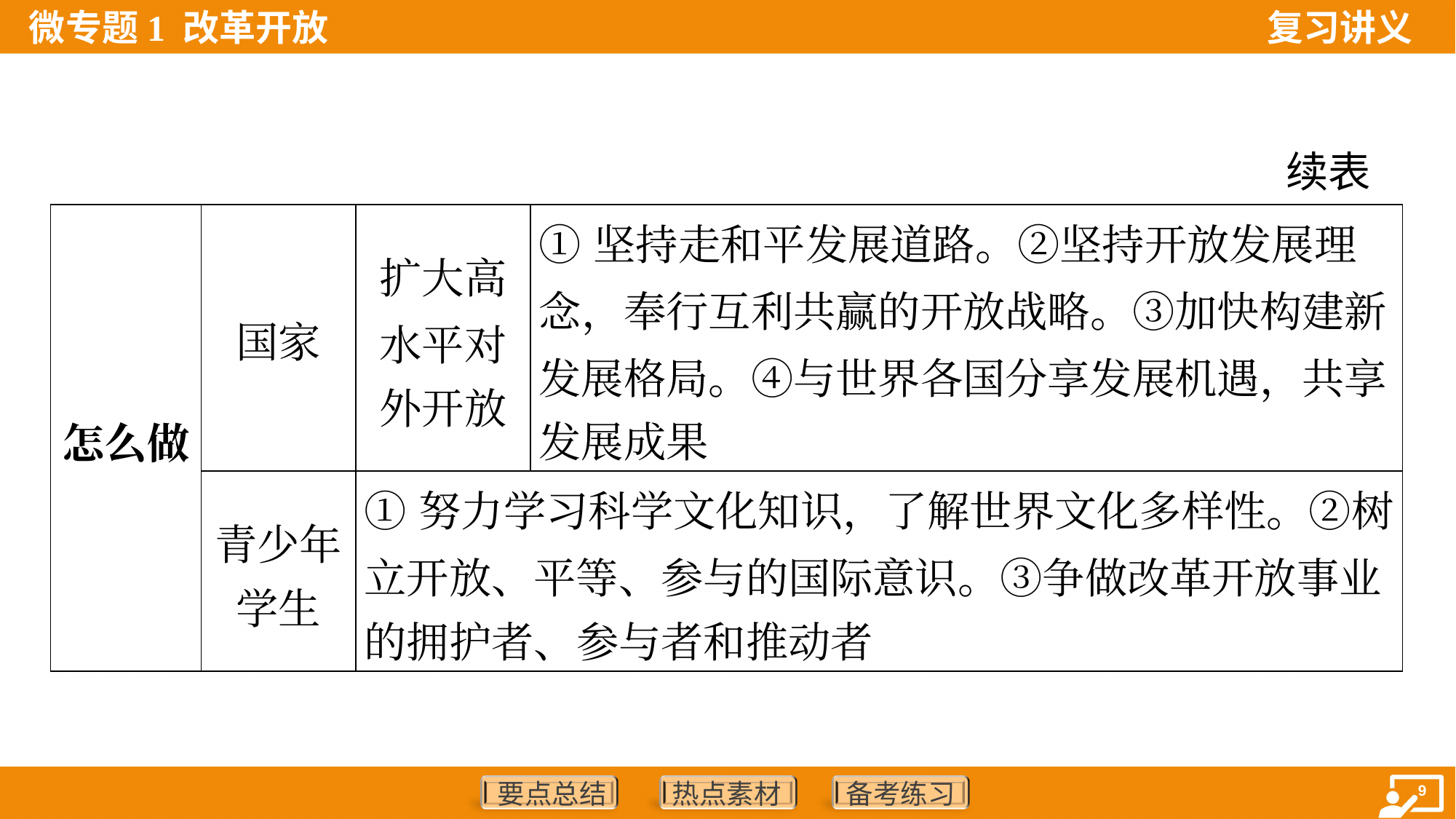

续表
| 怎么做 | 国家 | 扩大高 水平对 外开放 | ①坚持走和平发展道路。②坚持开放发展理 念，奉行互利共赢的开放战略。③加快构建新 发展格局。④与世界各国分享发展机遇，共享 发展成果 |
| --- | --- | --- | --- |
|  | 青少年 学生 | ①努力学习科学文化知识，了解世界文化多样性。②树 立开放、平等、参与的国际意识。③争做改革开放事业 的拥护者、参与者和推动者 |  |